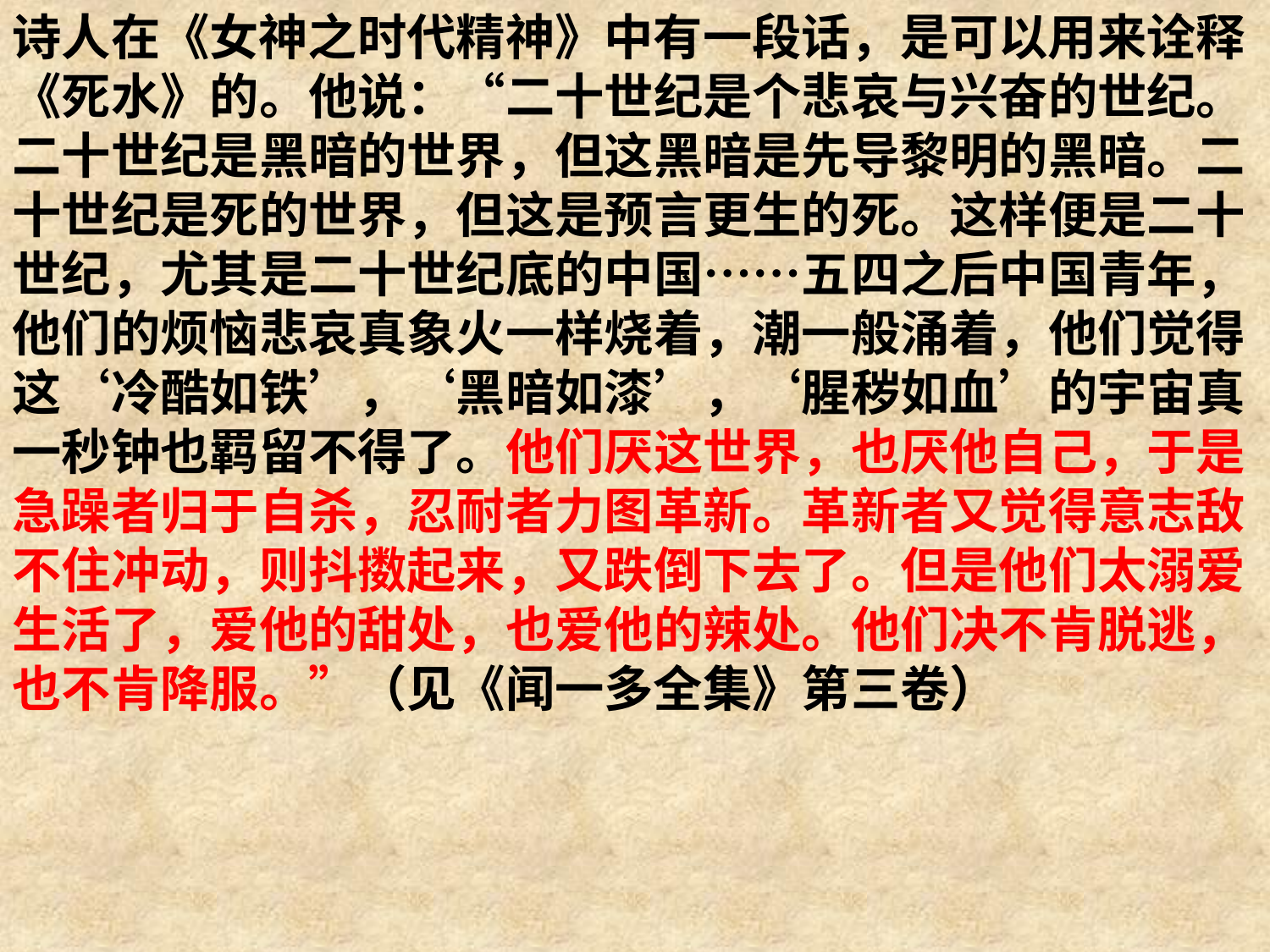

诗人在《女神之时代精神》中有一段话，是可以用来诠释《死水》的。他说：“二十世纪是个悲哀与兴奋的世纪。二十世纪是黑暗的世界，但这黑暗是先导黎明的黑暗。二十世纪是死的世界，但这是预言更生的死。这样便是二十世纪，尤其是二十世纪底的中国……五四之后中国青年，他们的烦恼悲哀真象火一样烧着，潮一般涌着，他们觉得这‘冷酷如铁’，‘黑暗如漆’，‘腥秽如血’的宇宙真一秒钟也羁留不得了。他们厌这世界，也厌他自己，于是急躁者归于自杀，忍耐者力图革新。革新者又觉得意志敌不住冲动，则抖擞起来，又跌倒下去了。但是他们太溺爱生活了，爱他的甜处，也爱他的辣处。他们决不肯脱逃，也不肯降服。”（见《闻一多全集》第三卷）